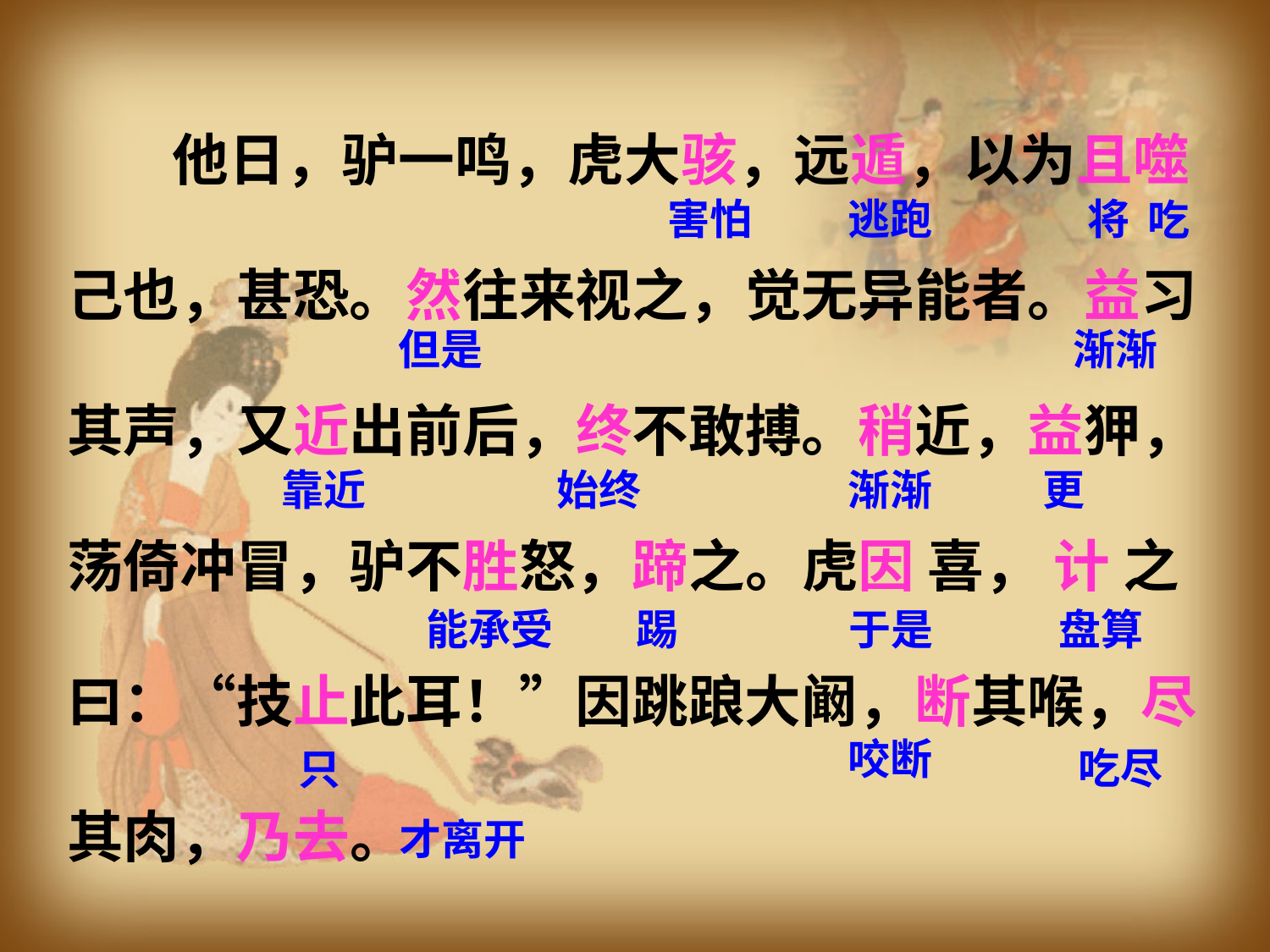

他日，驴一鸣，虎大骇，远遁，以为且噬

己也，甚恐。然往来视之，觉无异能者。益习

其声，又近出前后，终不敢搏。稍近，益狎，

荡倚冲冒，驴不胜怒，蹄之。虎因 喜， 计 之

曰：“技止此耳！”因跳踉大阚，断其喉，尽

其肉，乃去。
害怕
逃跑
将
吃
但是
 渐渐
靠近
 始终
渐渐
 更
能承受
踢

于是
盘算
咬断
吃尽
只
才离开